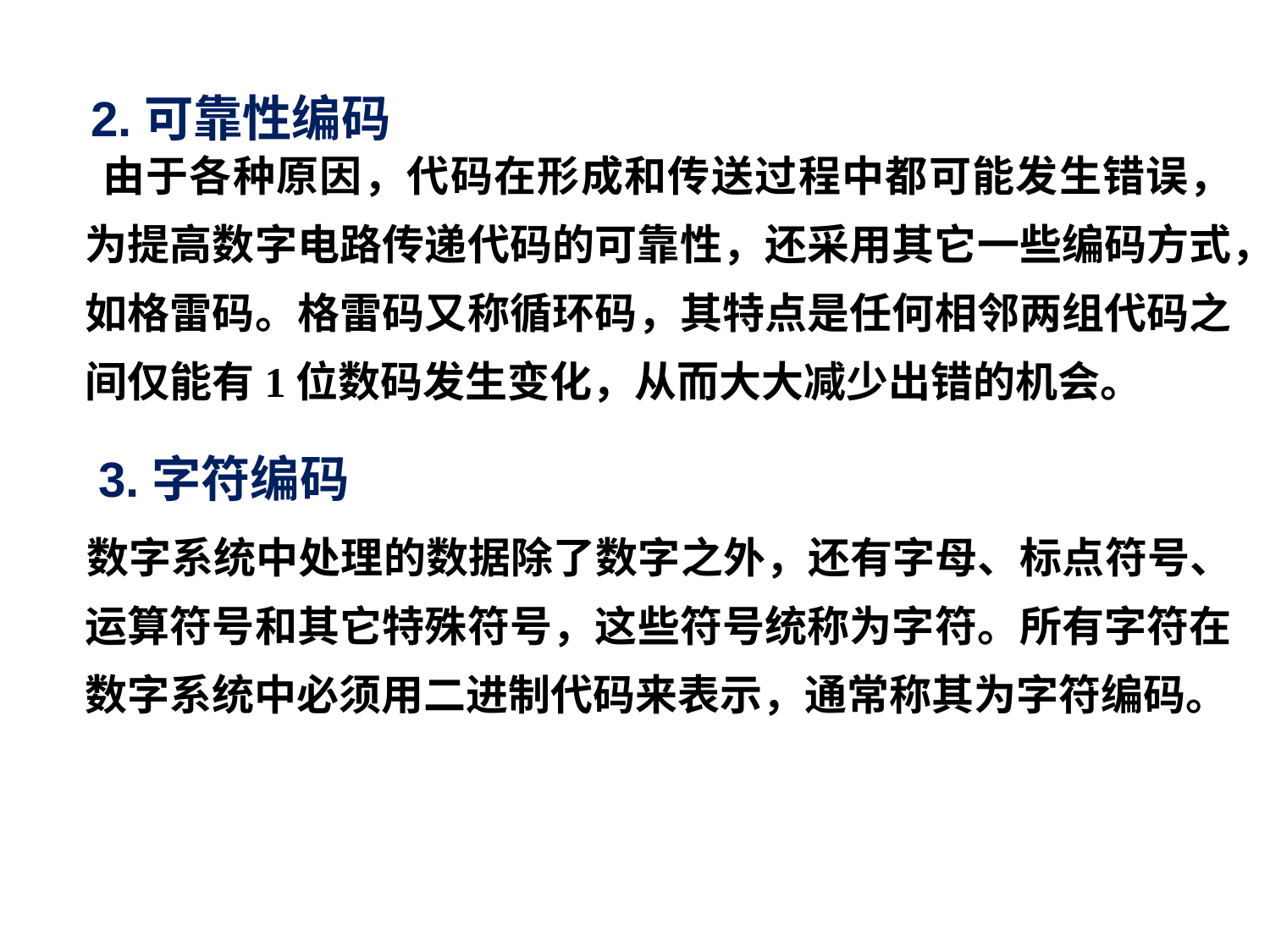

2.可靠性编码
     由于各种原因，代码在形成和传送过程中都可能发生错误，为提高数字电路传递代码的可靠性，还采用其它一些编码方式，如格雷码。格雷码又称循环码，其特点是任何相邻两组代码之间仅能有1位数码发生变化，从而大大减少出错的机会。
    3.字符编码
    数字系统中处理的数据除了数字之外，还有字母、标点符号、运算符号和其它特殊符号，这些符号统称为字符。所有字符在数字系统中必须用二进制代码来表示，通常称其为字符编码。